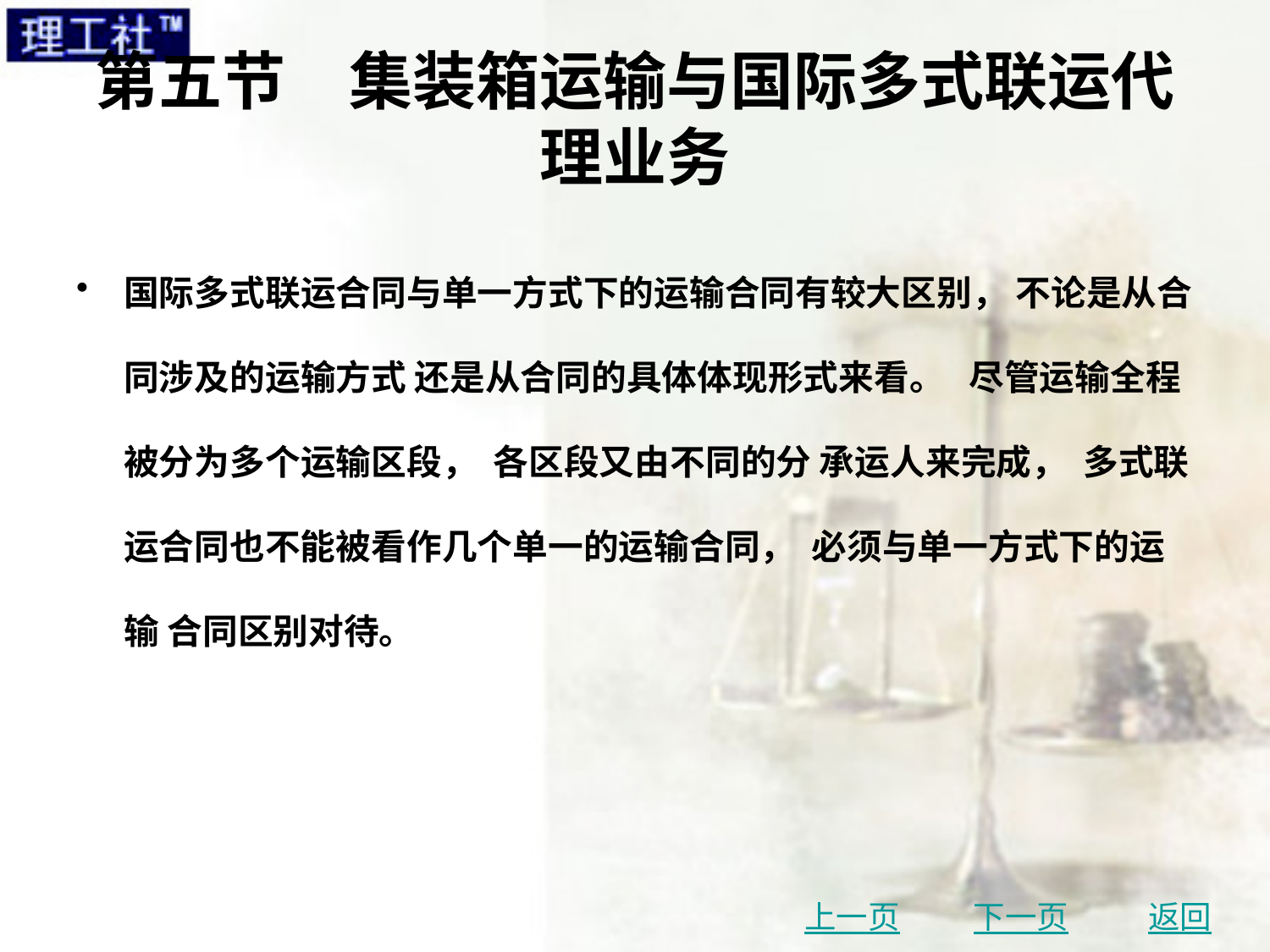

# 第五节　集装箱运输与国际多式联运代理业务
国际多式联运合同与单一方式下的运输合同有较大区别， 不论是从合同涉及的运输方式 还是从合同的具体体现形式来看。   尽管运输全程被分为多个运输区段，  各区段又由不同的分 承运人来完成，  多式联运合同也不能被看作几个单一的运输合同，  必须与单一方式下的运输 合同区别对待。

上一页
下一页
返回